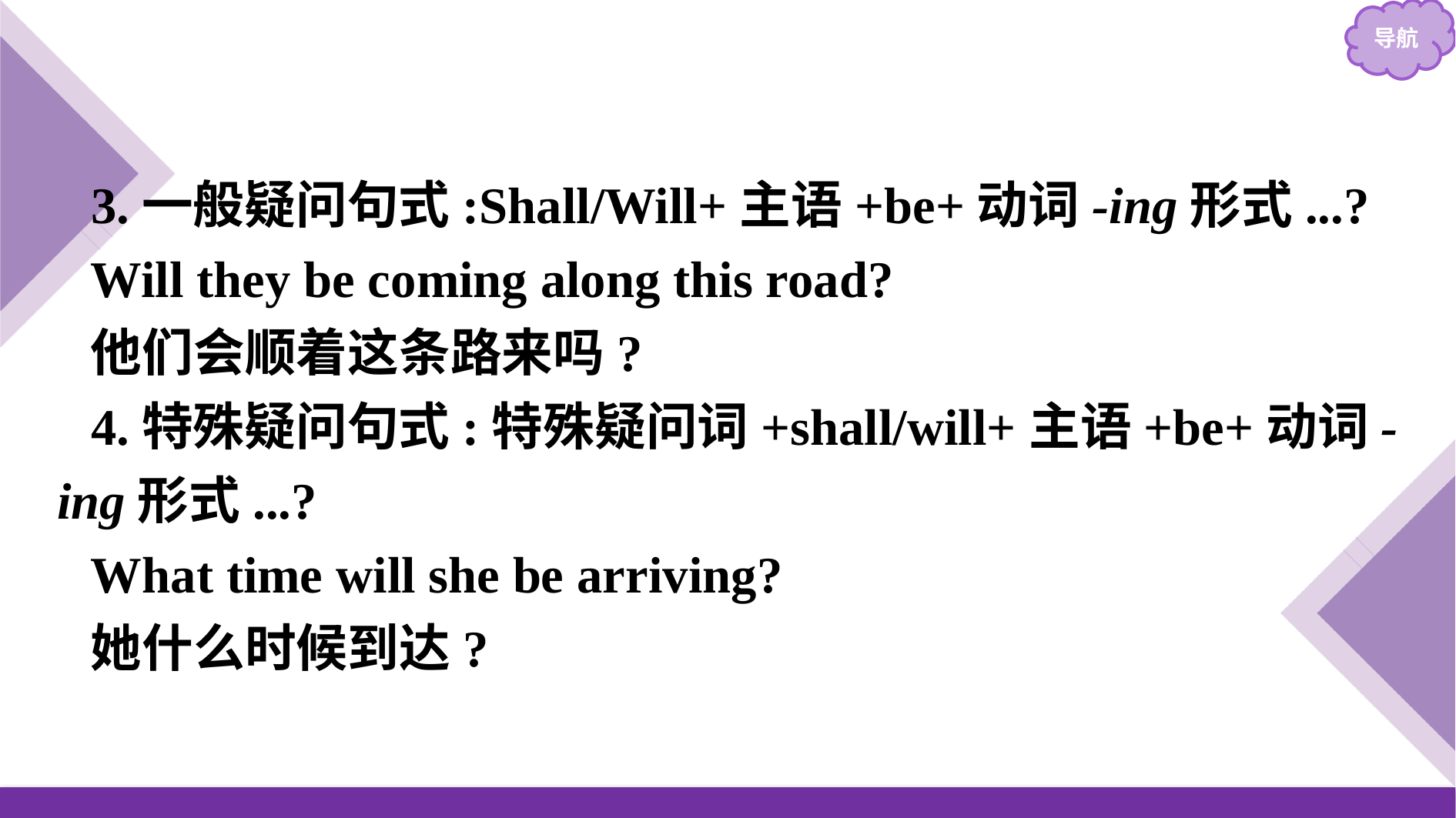

3.一般疑问句式:Shall/Will+主语+be+动词-ing形式...?
Will they be coming along this road?
他们会顺着这条路来吗?
4.特殊疑问句式:特殊疑问词+shall/will+主语+be+动词-ing形式...?
What time will she be arriving?
她什么时候到达?